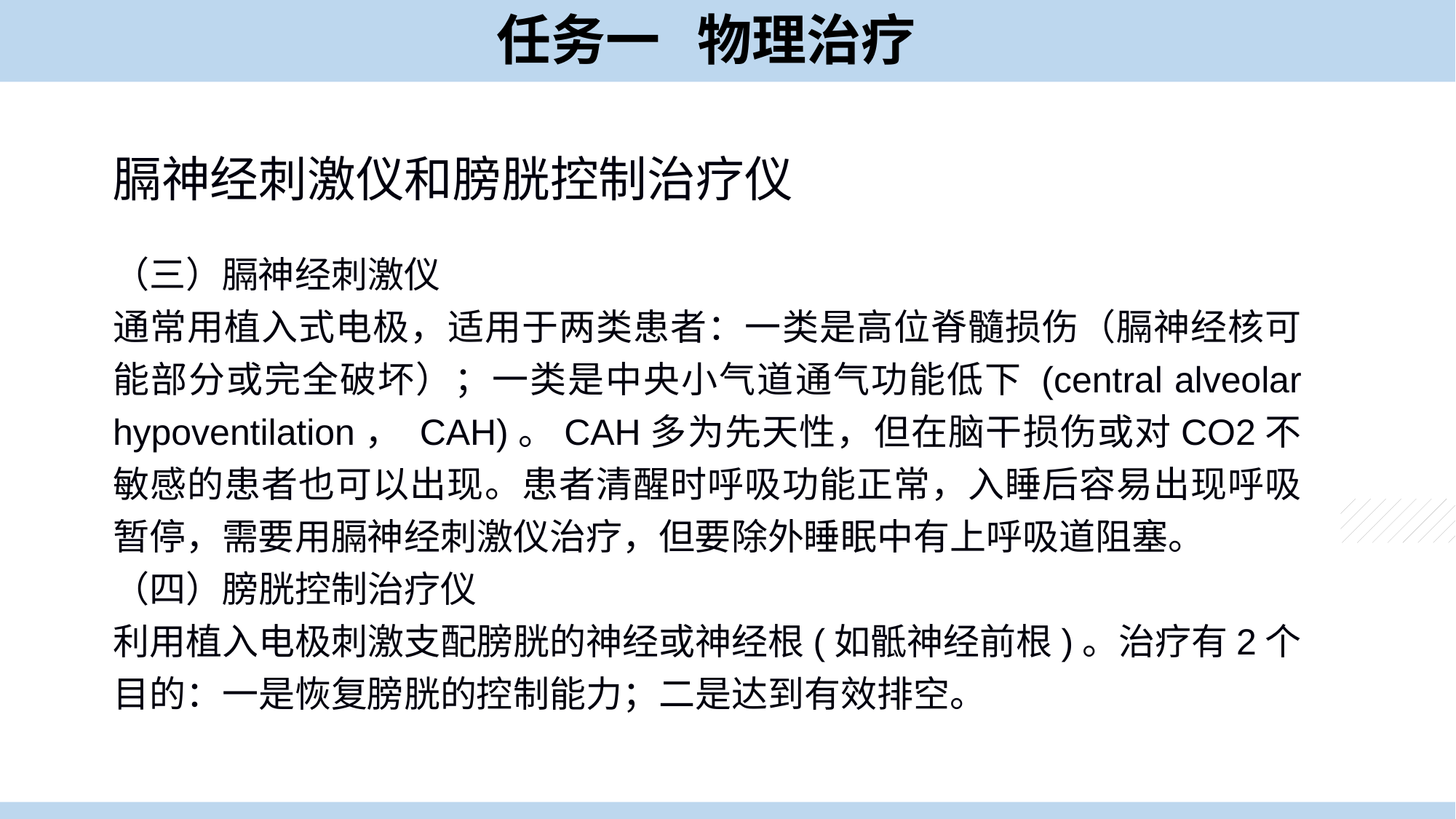

任务一   物理治疗
膈神经刺激仪和膀胱控制治疗仪
（三）膈神经刺激仪
通常用植入式电极，适用于两类患者：一类是高位脊髓损伤（膈神经核可能部分或完全破坏）；一类是中央小气道通气功能低下 (central alveolar hypoventilation， CAH)。CAH多为先天性，但在脑干损伤或对CO2不敏感的患者也可以出现。患者清醒时呼吸功能正常，入睡后容易出现呼吸暂停，需要用膈神经刺激仪治疗，但要除外睡眠中有上呼吸道阻塞。
（四）膀胱控制治疗仪
利用植入电极刺激支配膀胱的神经或神经根(如骶神经前根)。治疗有2个目的：一是恢复膀胱的控制能力；二是达到有效排空。